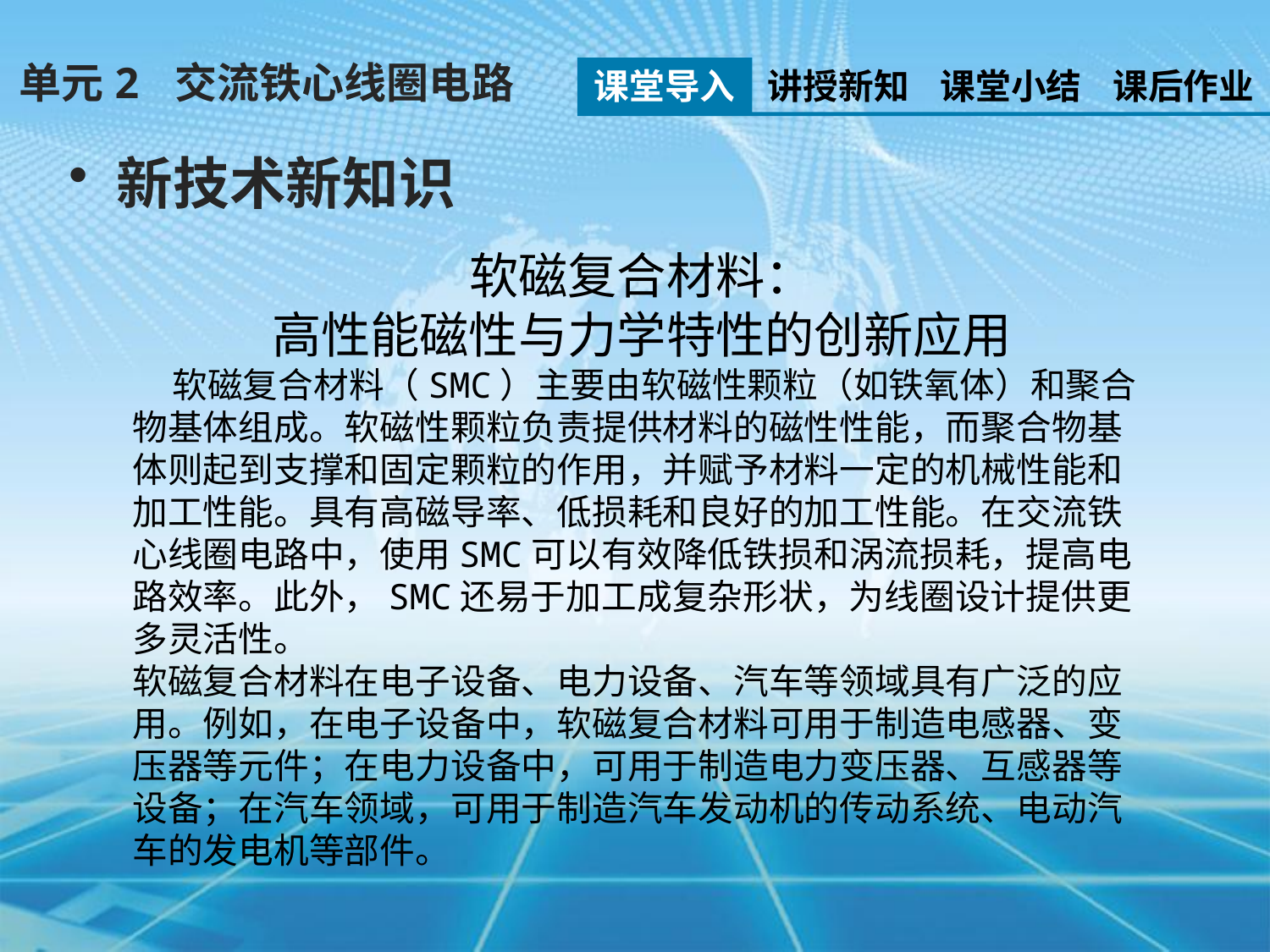

单元2 交流铁心线圈电路
课堂导入
讲授新知
课堂小结
课后作业
新技术新知识
软磁复合材料：
高性能磁性与力学特性的创新应用
    软磁复合材料（SMC）主要由软磁性颗粒（如铁氧体）和聚合物基体组成。软磁性颗粒负责提供材料的磁性性能，而聚合物基体则起到支撑和固定颗粒的作用，并赋予材料一定的机械性能和加工性能。具有高磁导率、低损耗和良好的加工性能。在交流铁心线圈电路中，使用SMC可以有效降低铁损和涡流损耗，提高电路效率。此外，SMC还易于加工成复杂形状，为线圈设计提供更多灵活性。
软磁复合材料在电子设备、电力设备、汽车等领域具有广泛的应用。例如，在电子设备中，软磁复合材料可用于制造电感器、变压器等元件；在电力设备中，可用于制造电力变压器、互感器等设备；在汽车领域，可用于制造汽车发动机的传动系统、电动汽车的发电机等部件。